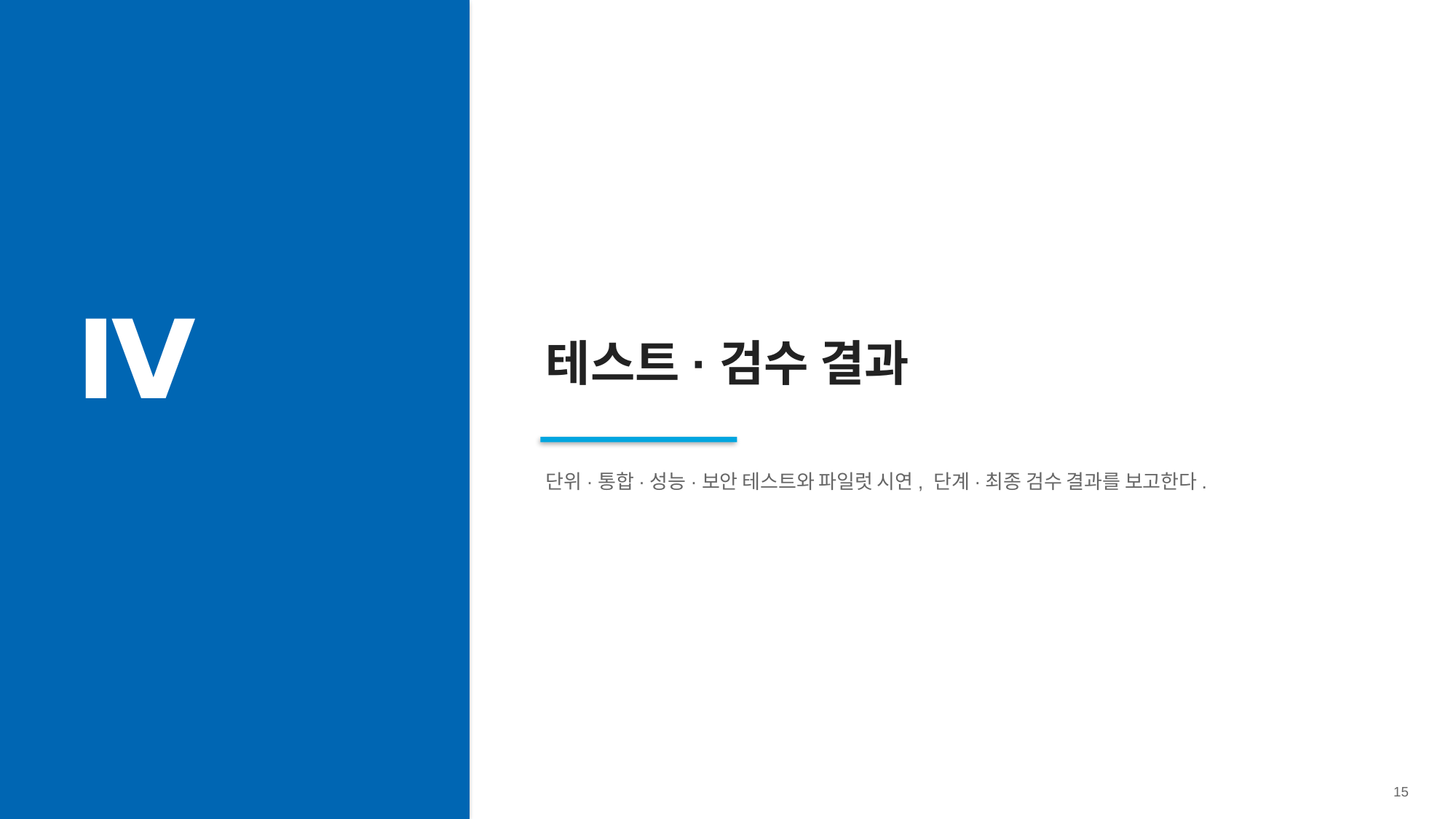

Ⅳ
테스트·검수 결과

단위·통합·성능·보안 테스트와 파일럿 시연, 단계·최종 검수 결과를 보고한다.
15